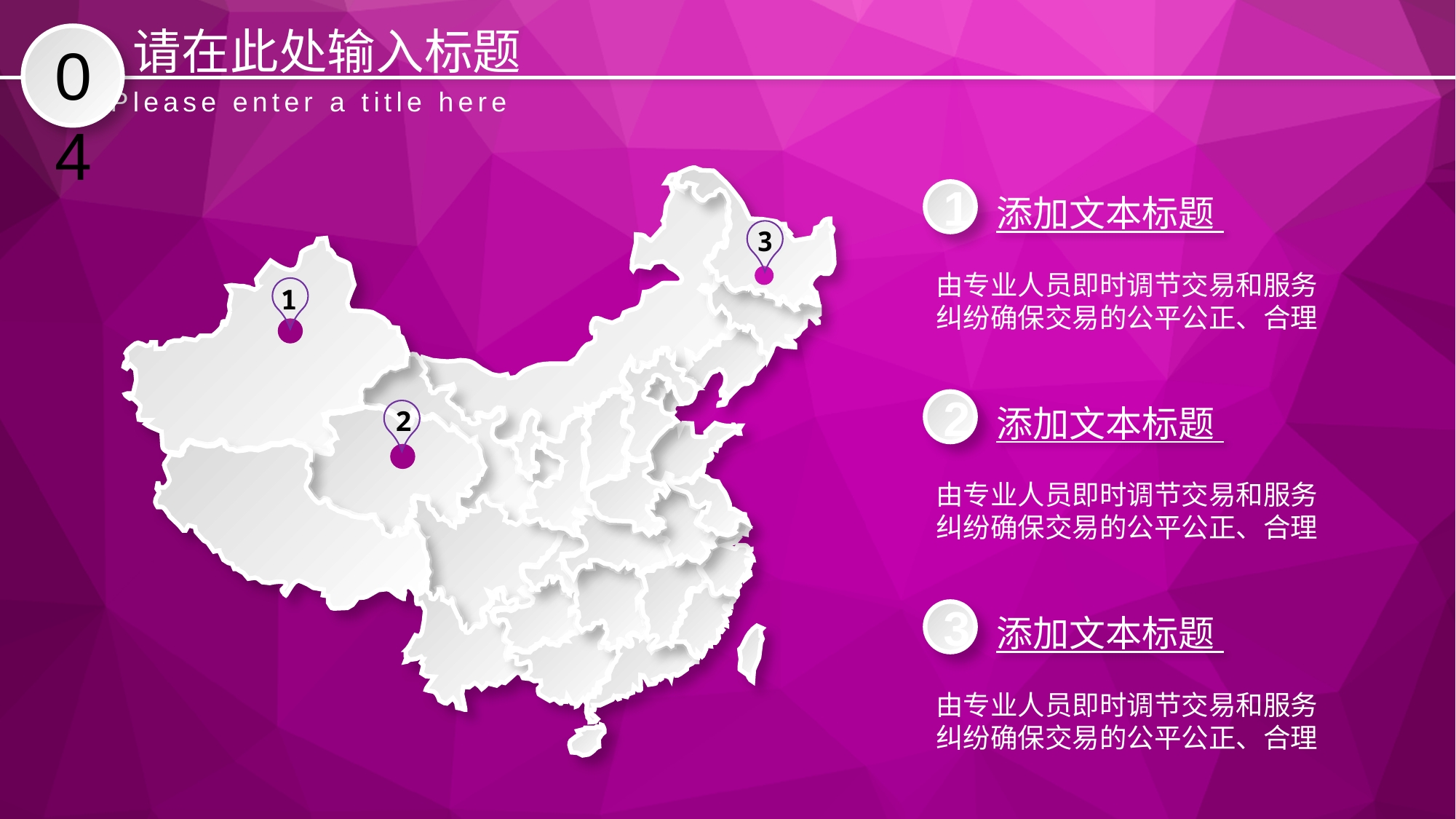

请在此处输入标题

04
Please enter a title here

1
添加文本标题

3

由专业人员即时调节交易和服务纠纷确保交易的公平公正、合理

1

2
添加文本标题

2

由专业人员即时调节交易和服务纠纷确保交易的公平公正、合理
3
添加文本标题

由专业人员即时调节交易和服务纠纷确保交易的公平公正、合理